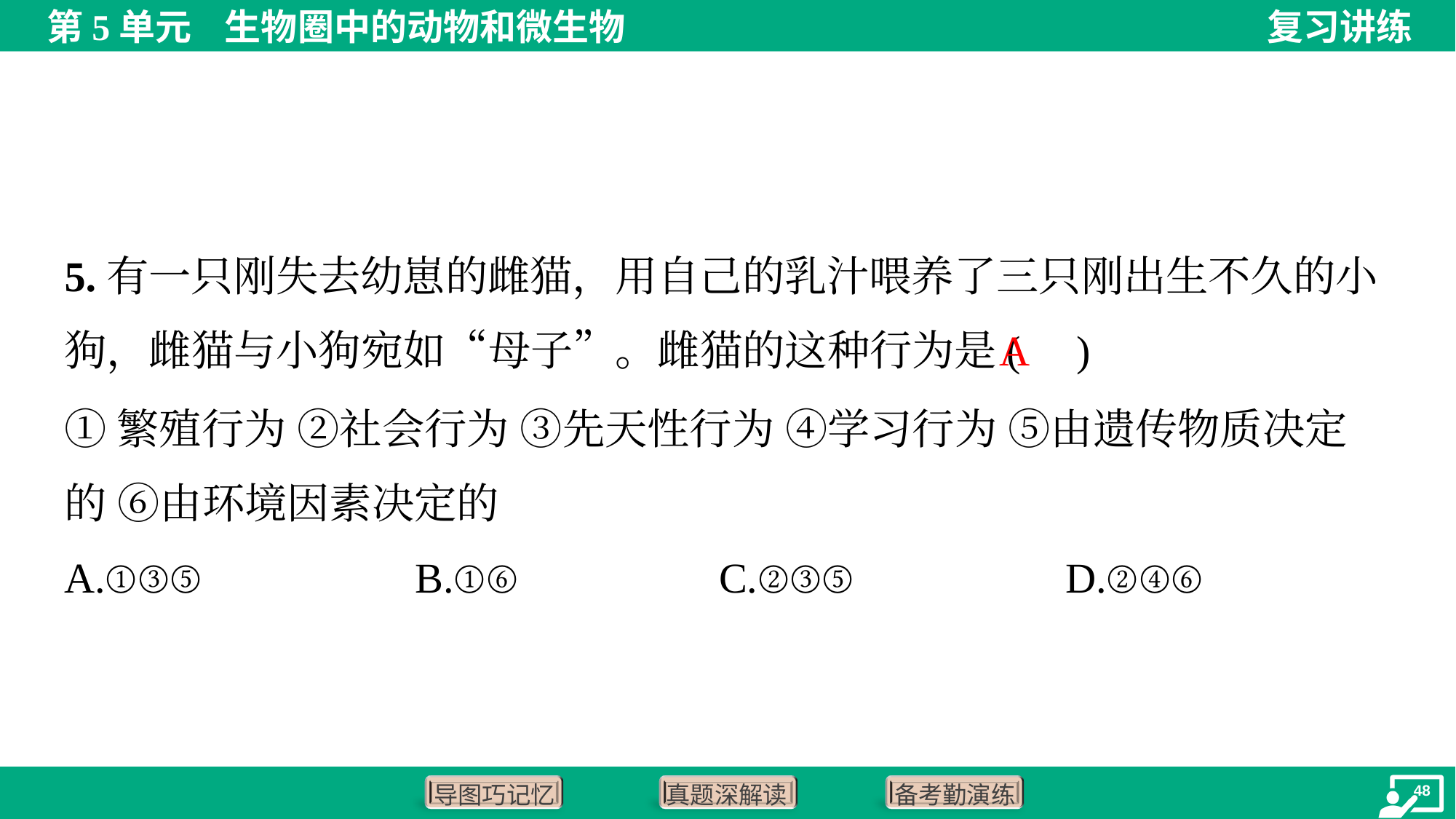

5.有一只刚失去幼崽的雌猫，用自己的乳汁喂养了三只刚出生不久的小
狗，雌猫与小狗宛如“母子”。雌猫的这种行为是(     )
A
①繁殖行为 ②社会行为 ③先天性行为 ④学习行为 ⑤由遗传物质决定
的 ⑥由环境因素决定的
A.①③⑤	B.①⑥	C.②③⑤	D.②④⑥